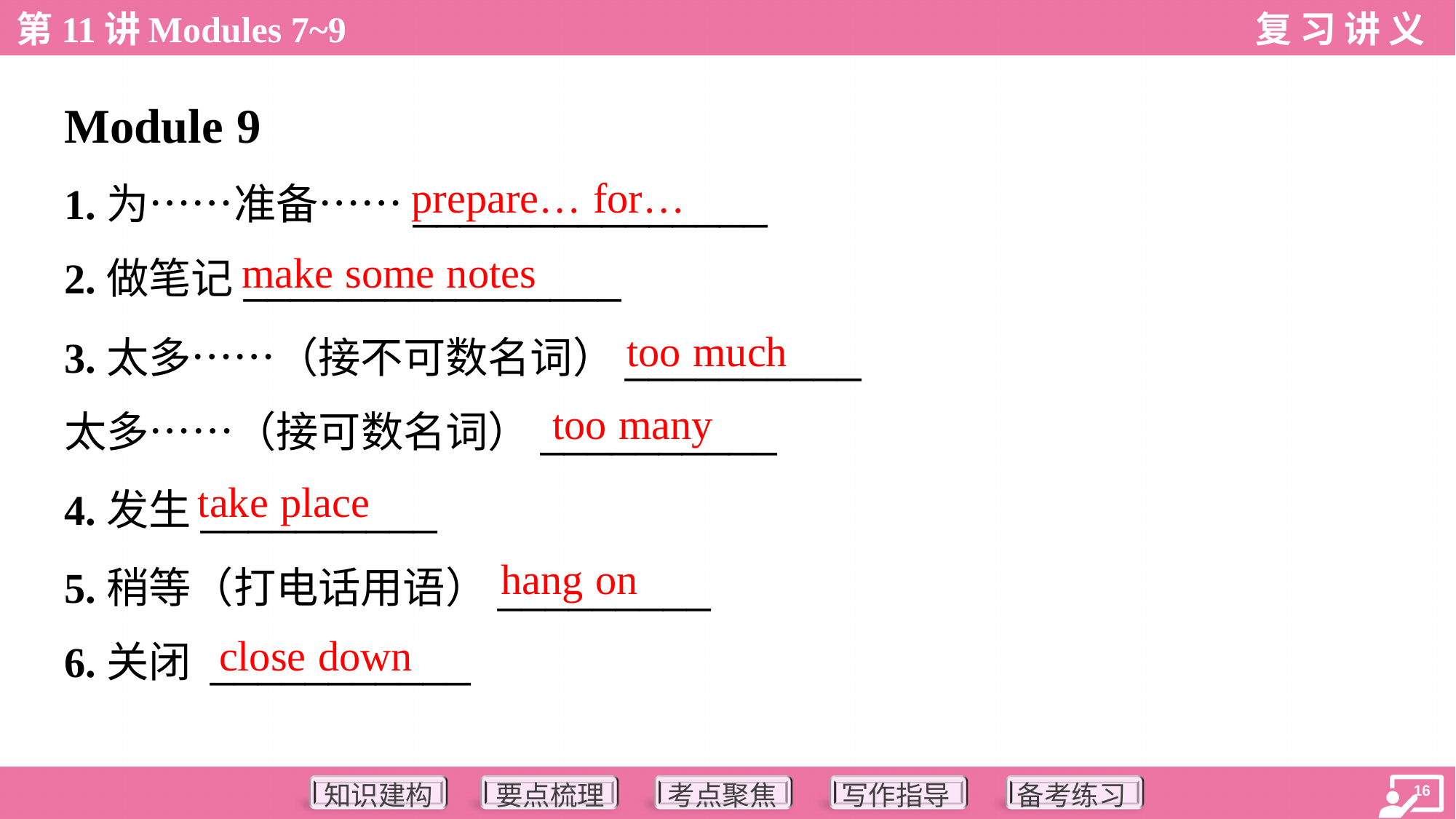

Module 9
prepare… for…
1.为……准备……_______________
2.做笔记________________
make some notes
too much
3.太多……（接不可数名词）__________
太多……（接可数名词）__________
too many
take place
4.发生__________
5.稍等（打电话用语）_________
6.关闭 ___________
hang on
close down